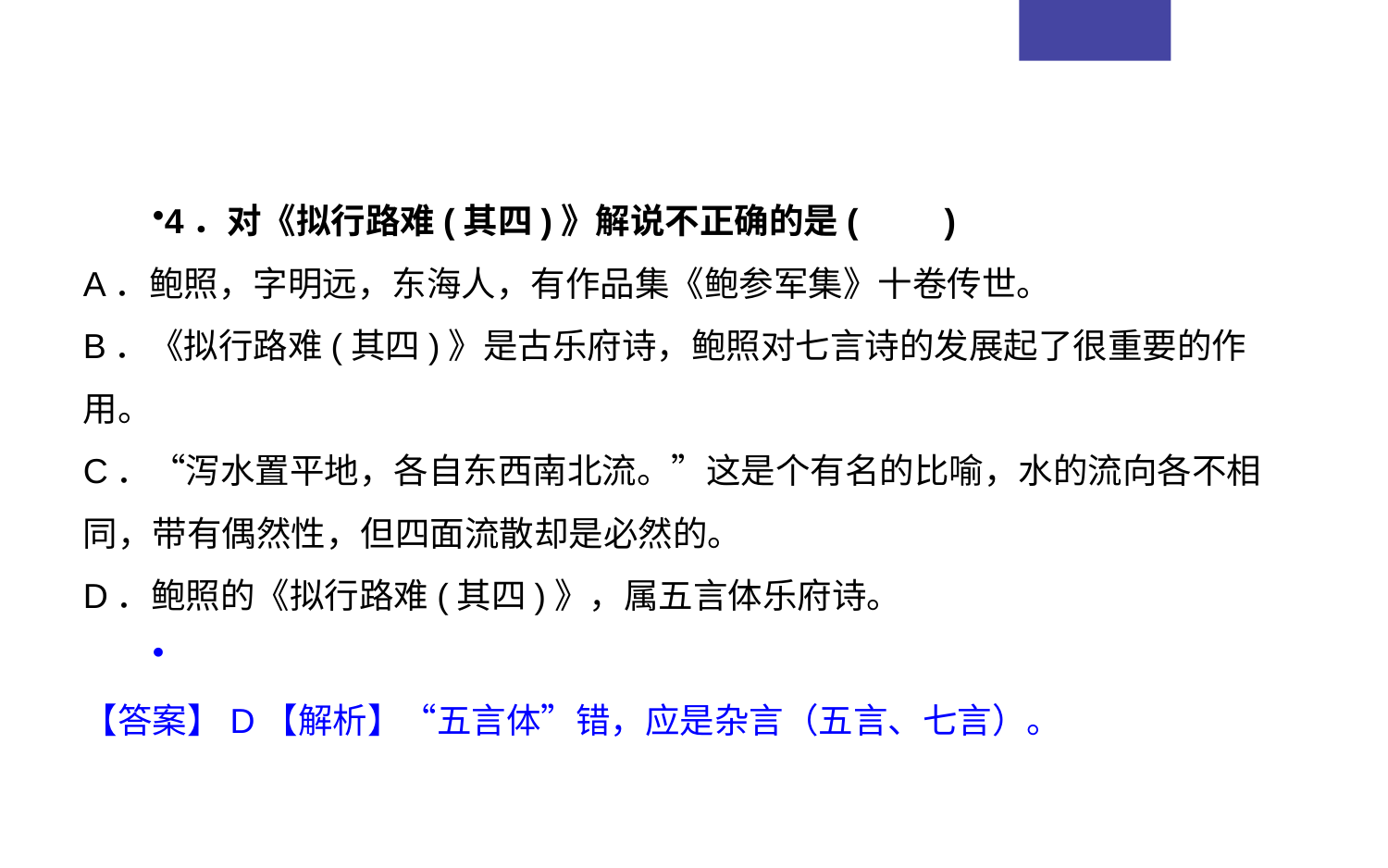

4．对《拟行路难(其四)》解说不正确的是(　　)
A．鲍照，字明远，东海人，有作品集《鲍参军集》十卷传世。
B．《拟行路难(其四)》是古乐府诗，鲍照对七言诗的发展起了很重要的作用。
C．“泻水置平地，各自东西南北流。”这是个有名的比喻，水的流向各不相同，带有偶然性，但四面流散却是必然的。
D．鲍照的《拟行路难(其四)》，属五言体乐府诗。
【答案】D【解析】“五言体”错，应是杂言（五言、七言）。